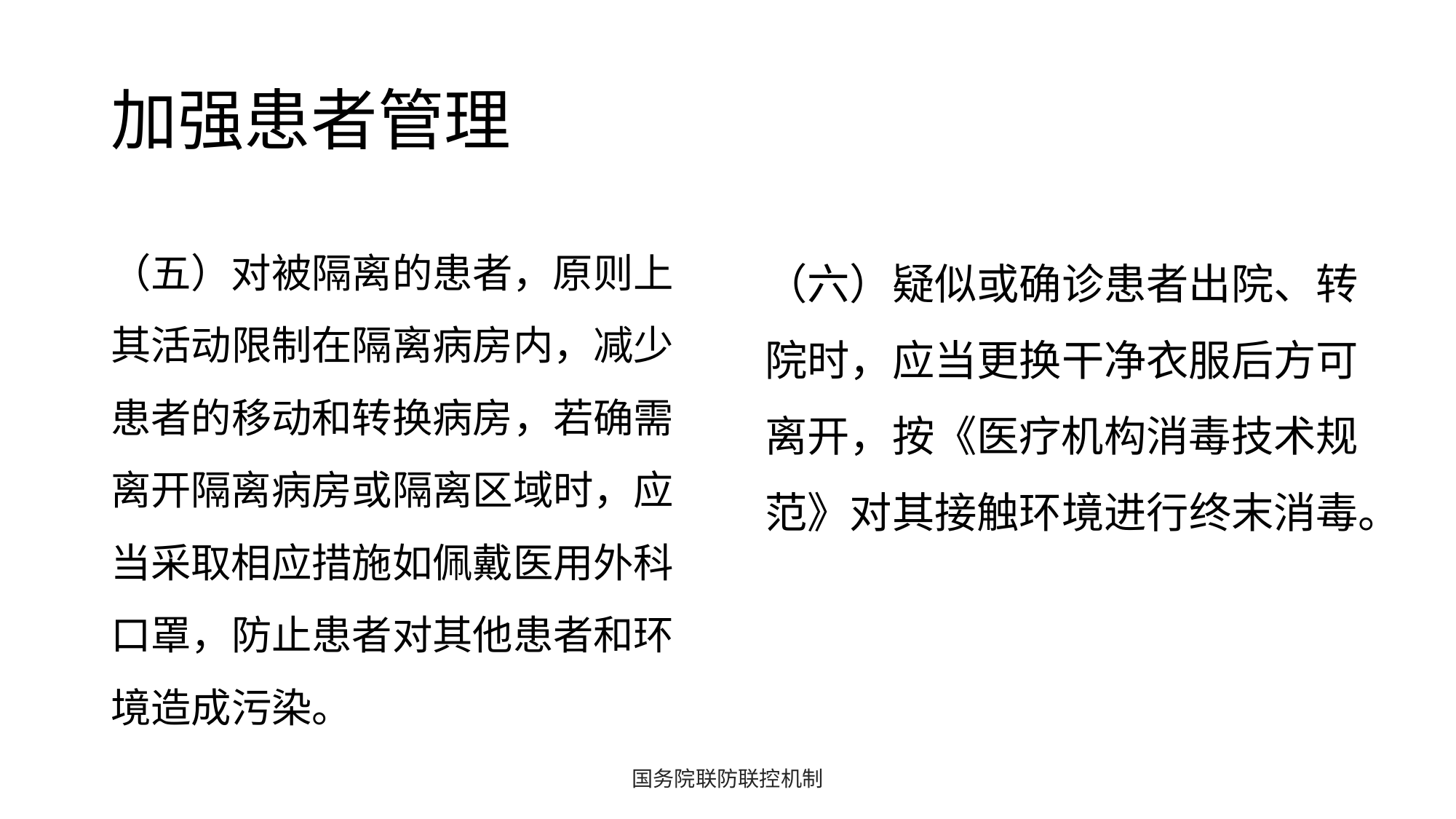

# 加强患者管理
（五）对被隔离的患者，原则上其活动限制在隔离病房内，减少患者的移动和转换病房，若确需离开隔离病房或隔离区域时，应当采取相应措施如佩戴医用外科口罩，防止患者对其他患者和环境造成污染。
（六）疑似或确诊患者出院、转院时，应当更换干净衣服后方可离开，按《医疗机构消毒技术规范》对其接触环境进行终末消毒。

国务院联防联控机制
30